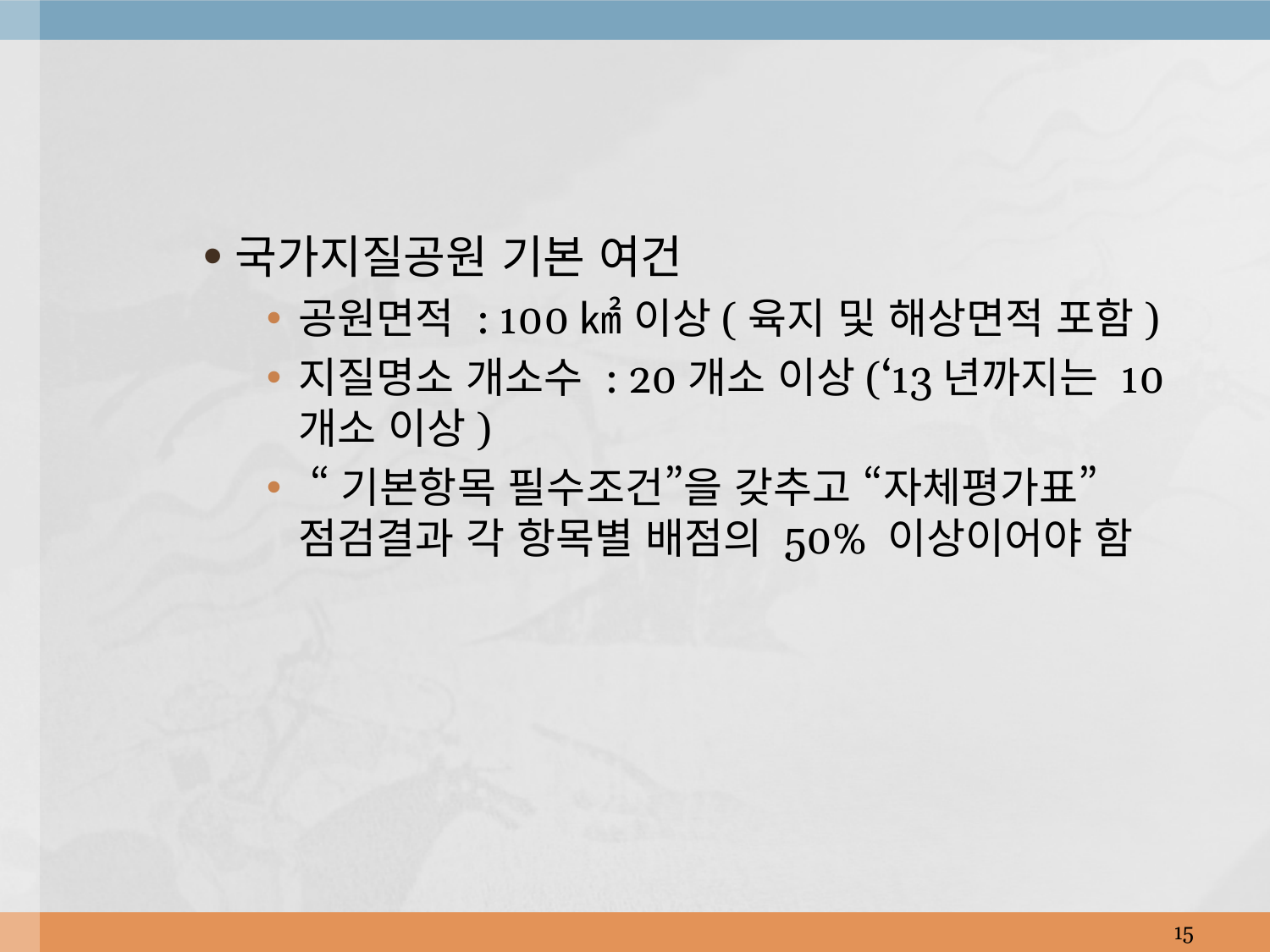

국가지질공원 기본 여건
공원면적 : 100㎢ 이상(육지 및 해상면적 포함)
지질명소 개소수 : 20개소 이상(‘13년까지는 10개소 이상)
 “기본항목 필수조건”을 갖추고 “자체평가표” 점검결과 각 항목별 배점의 50% 이상이어야 함

15